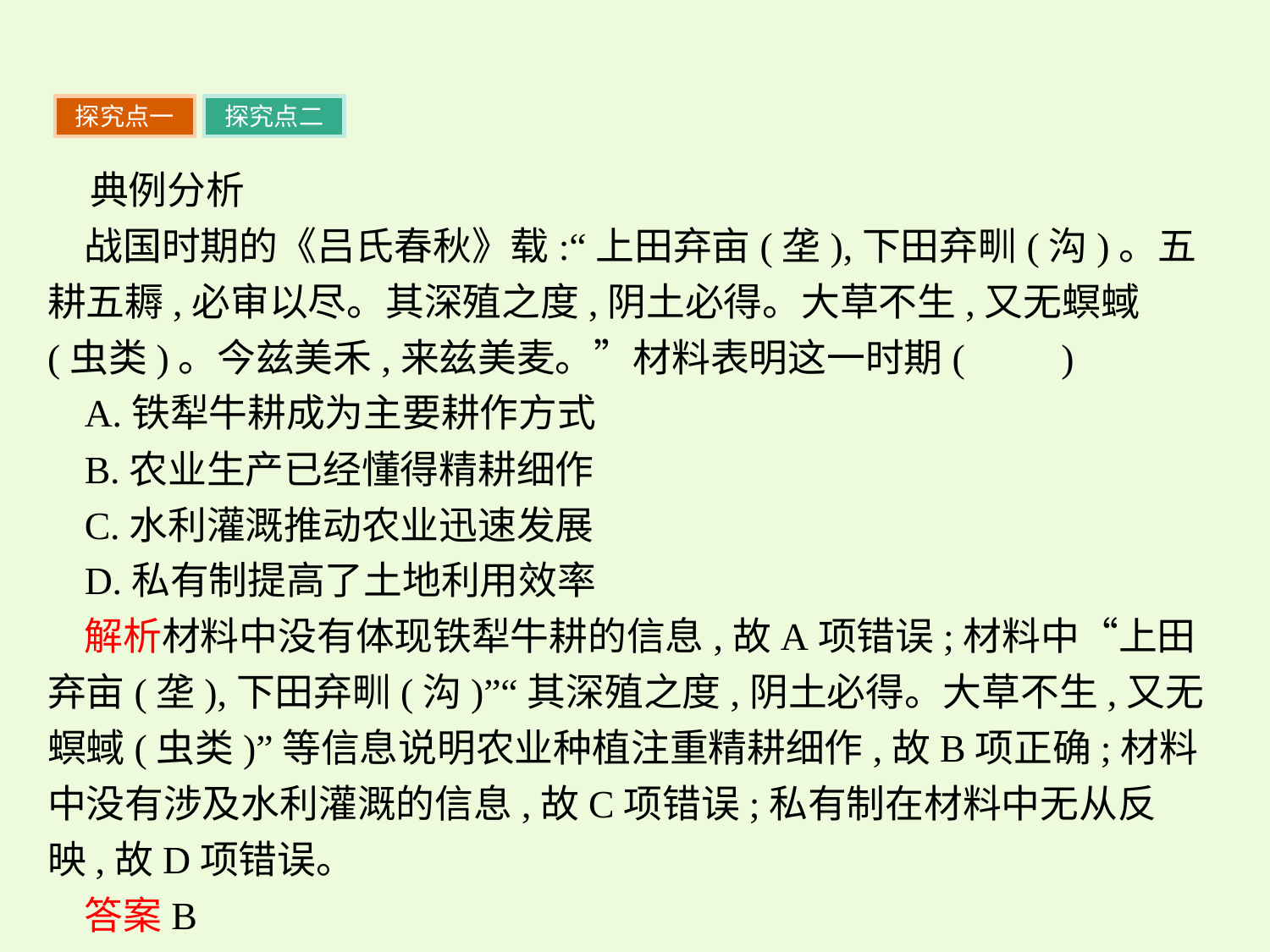

探究点一
探究点二
典例分析
战国时期的《吕氏春秋》载:“上田弃亩(垄),下田弃甽(沟)。五耕五耨,必审以尽。其深殖之度,阴土必得。大草不生,又无螟蜮(虫类)。今兹美禾,来兹美麦。”材料表明这一时期(　　)
A.铁犁牛耕成为主要耕作方式
B.农业生产已经懂得精耕细作
C.水利灌溉推动农业迅速发展
D.私有制提高了土地利用效率
解析材料中没有体现铁犁牛耕的信息,故A项错误;材料中“上田弃亩(垄),下田弃甽(沟)”“其深殖之度,阴土必得。大草不生,又无螟蜮(虫类)”等信息说明农业种植注重精耕细作,故B项正确;材料中没有涉及水利灌溉的信息,故C项错误;私有制在材料中无从反映,故D项错误。
答案B